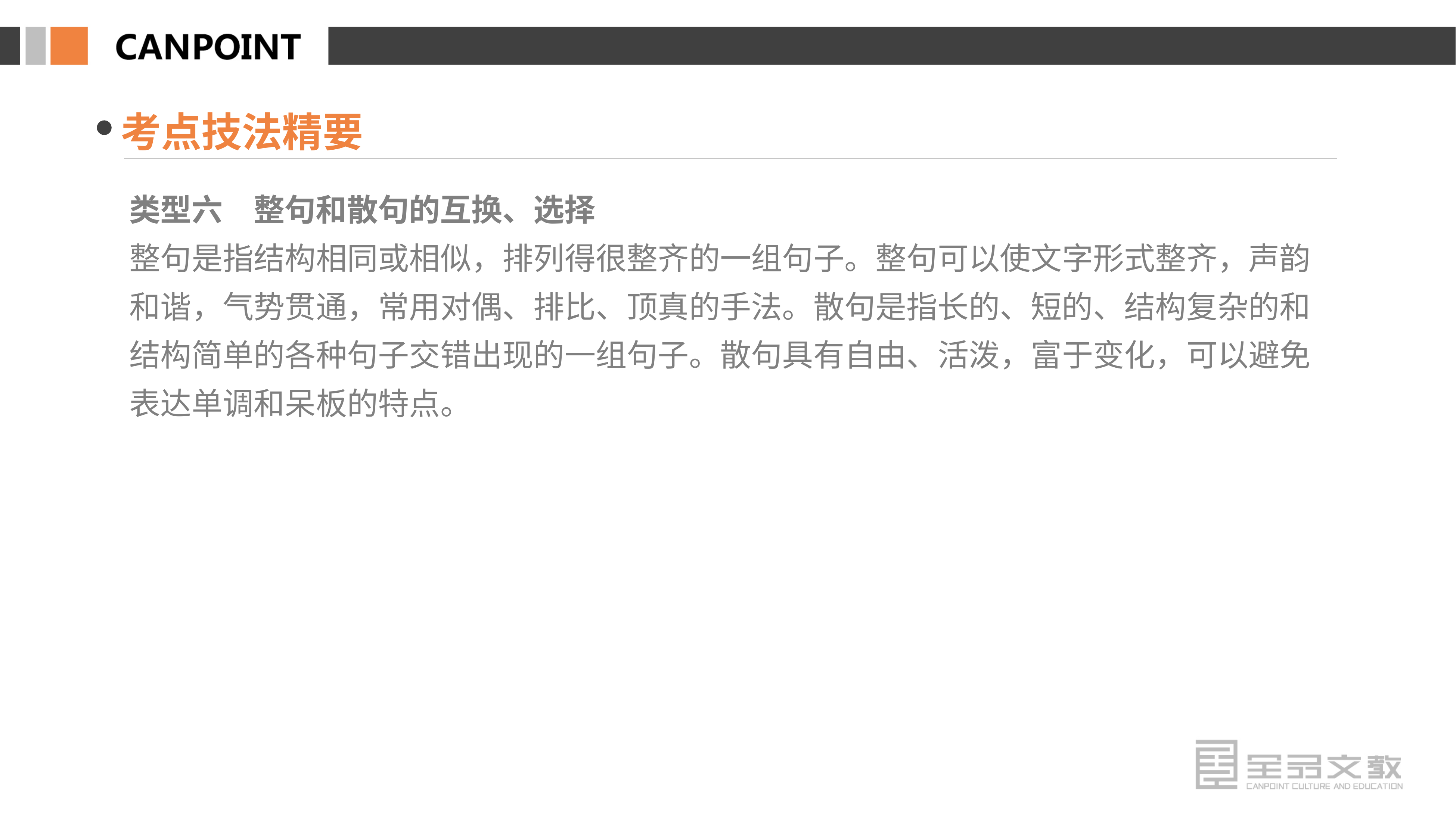

考点技法精要

类型六　整句和散句的互换、选择
整句是指结构相同或相似，排列得很整齐的一组句子。整句可以使文字形式整齐，声韵和谐，气势贯通，常用对偶、排比、顶真的手法。散句是指长的、短的、结构复杂的和结构简单的各种句子交错出现的一组句子。散句具有自由、活泼，富于变化，可以避免表达单调和呆板的特点。